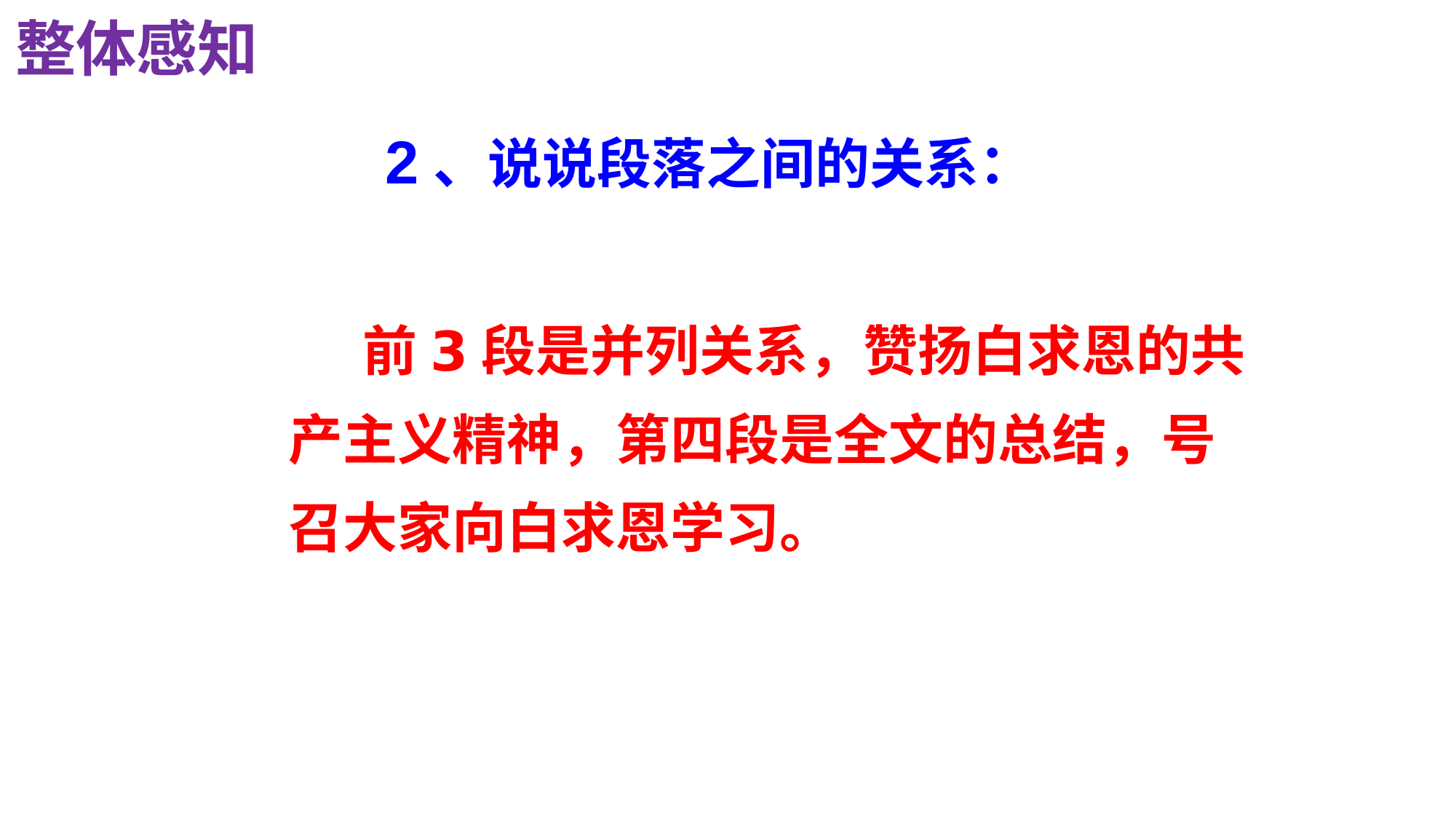

整体感知
2、说说段落之间的关系：
     前3段是并列关系，赞扬白求恩的共产主义精神，第四段是全文的总结，号召大家向白求恩学习。